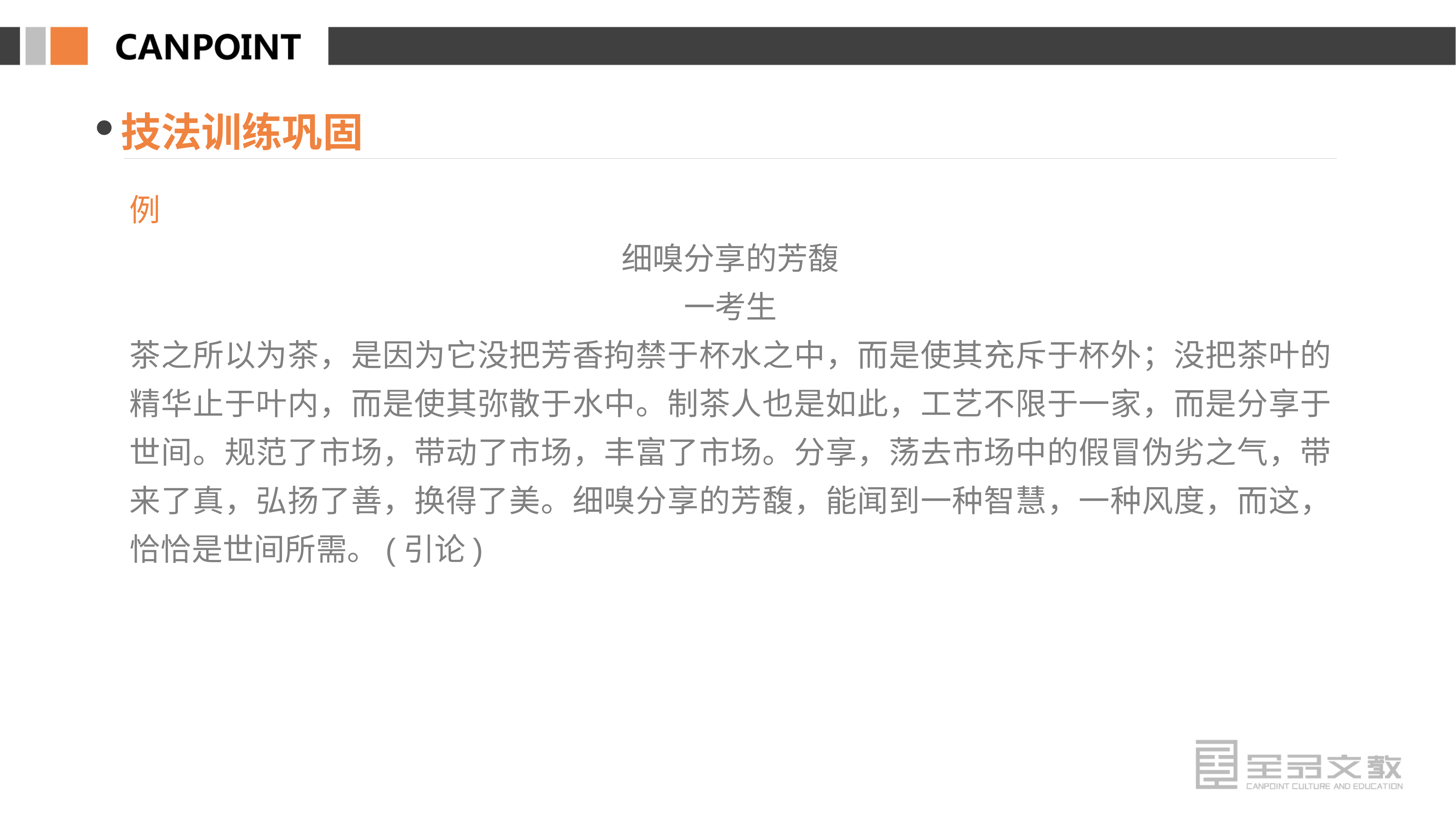

技法训练巩固

例
细嗅分享的芳馥
一考生
茶之所以为茶，是因为它没把芳香拘禁于杯水之中，而是使其充斥于杯外；没把茶叶的精华止于叶内，而是使其弥散于水中。制茶人也是如此，工艺不限于一家，而是分享于世间。规范了市场，带动了市场，丰富了市场。分享，荡去市场中的假冒伪劣之气，带来了真，弘扬了善，换得了美。细嗅分享的芳馥，能闻到一种智慧，一种风度，而这，恰恰是世间所需。(引论)